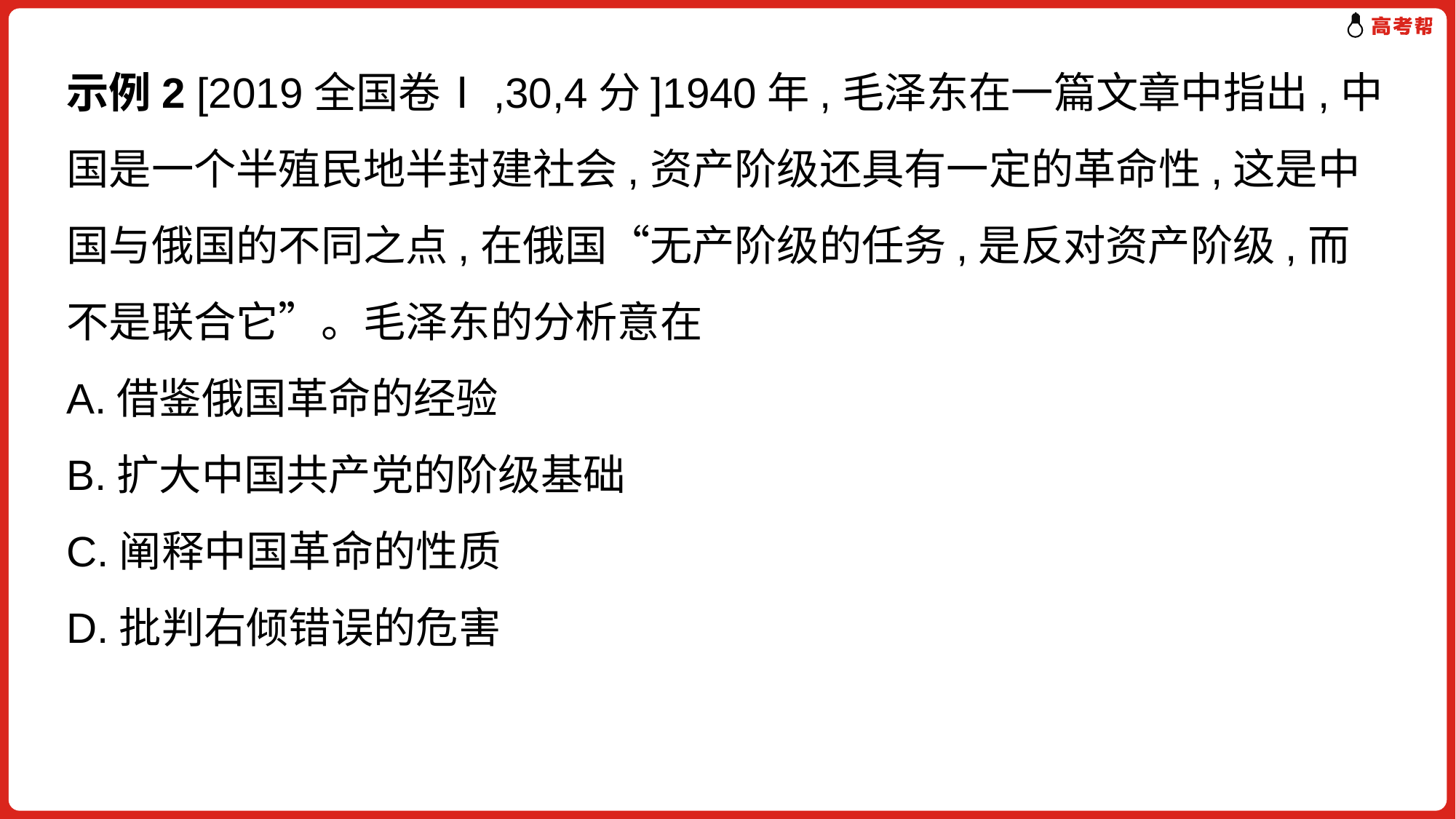

示例2 [2019全国卷Ⅰ,30,4分]1940年,毛泽东在一篇文章中指出,中国是一个半殖民地半封建社会,资产阶级还具有一定的革命性,这是中国与俄国的不同之点,在俄国“无产阶级的任务,是反对资产阶级,而不是联合它”。毛泽东的分析意在
A.借鉴俄国革命的经验
B.扩大中国共产党的阶级基础
C.阐释中国革命的性质
D.批判右倾错误的危害